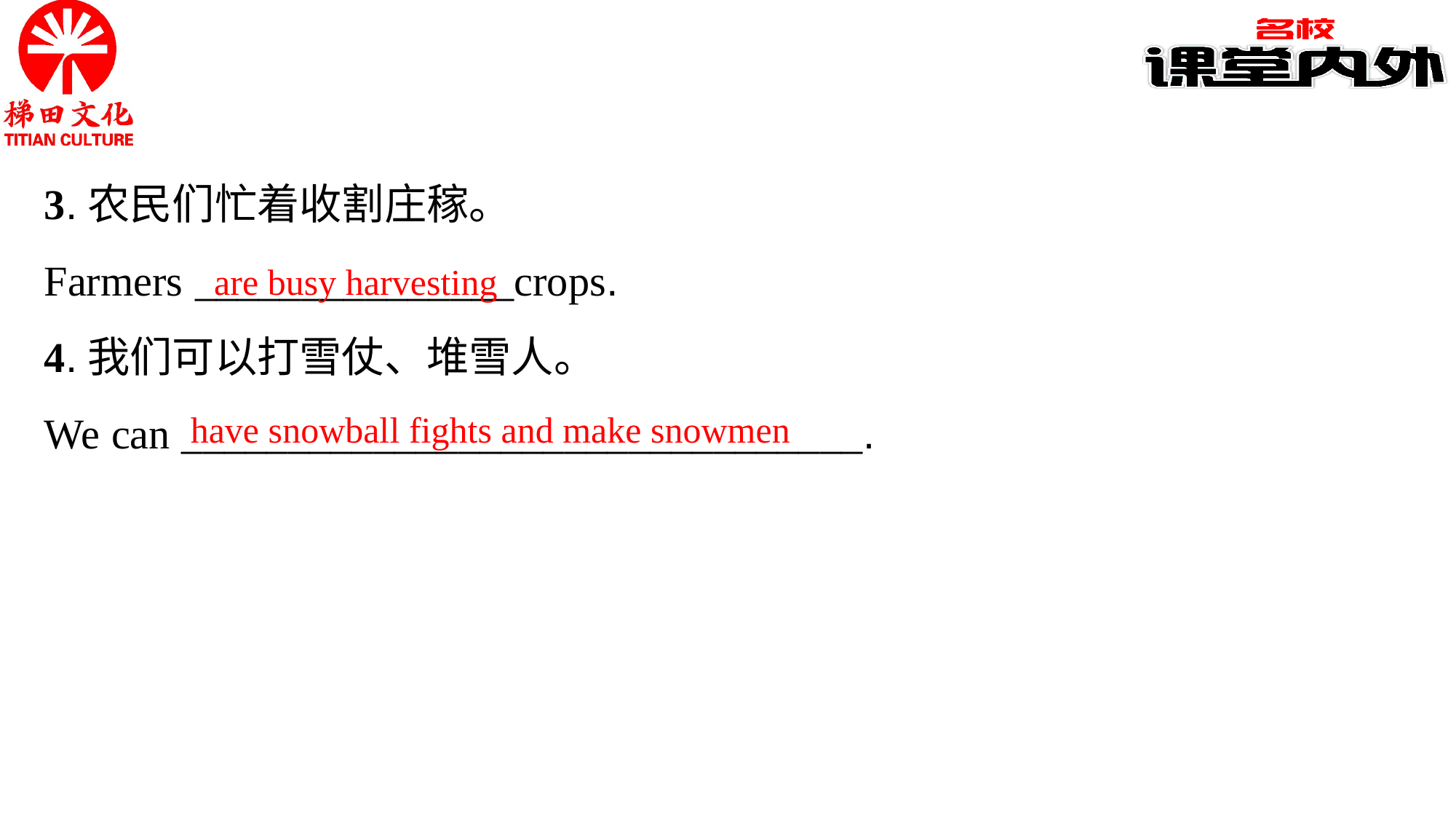

3.农民们忙着收割庄稼。
Farmers _______________crops.
4.我们可以打雪仗、堆雪人。
We can ________________________________.
are busy harvesting
have snowball fights and make snowmen